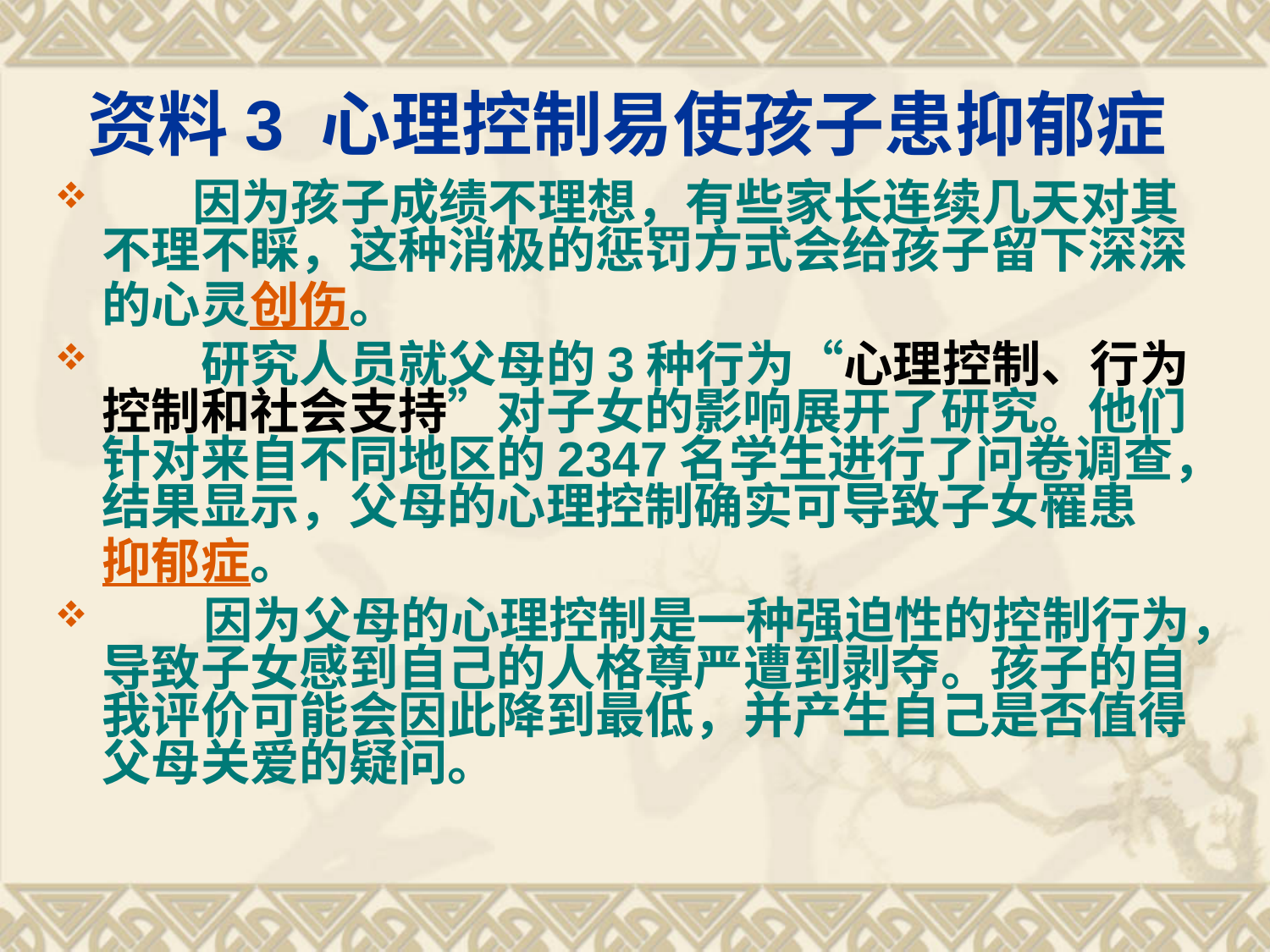

# 资料3 心理控制易使孩子患抑郁症
       因为孩子成绩不理想，有些家长连续几天对其不理不睬，这种消极的惩罚方式会给孩子留下深深的心灵创伤。
　　研究人员就父母的3种行为“心理控制、行为控制和社会支持”对子女的影响展开了研究。他们针对来自不同地区的2347名学生进行了问卷调查，结果显示，父母的心理控制确实可导致子女罹患抑郁症。
        因为父母的心理控制是一种强迫性的控制行为，导致子女感到自己的人格尊严遭到剥夺。孩子的自我评价可能会因此降到最低，并产生自己是否值得父母关爱的疑问。